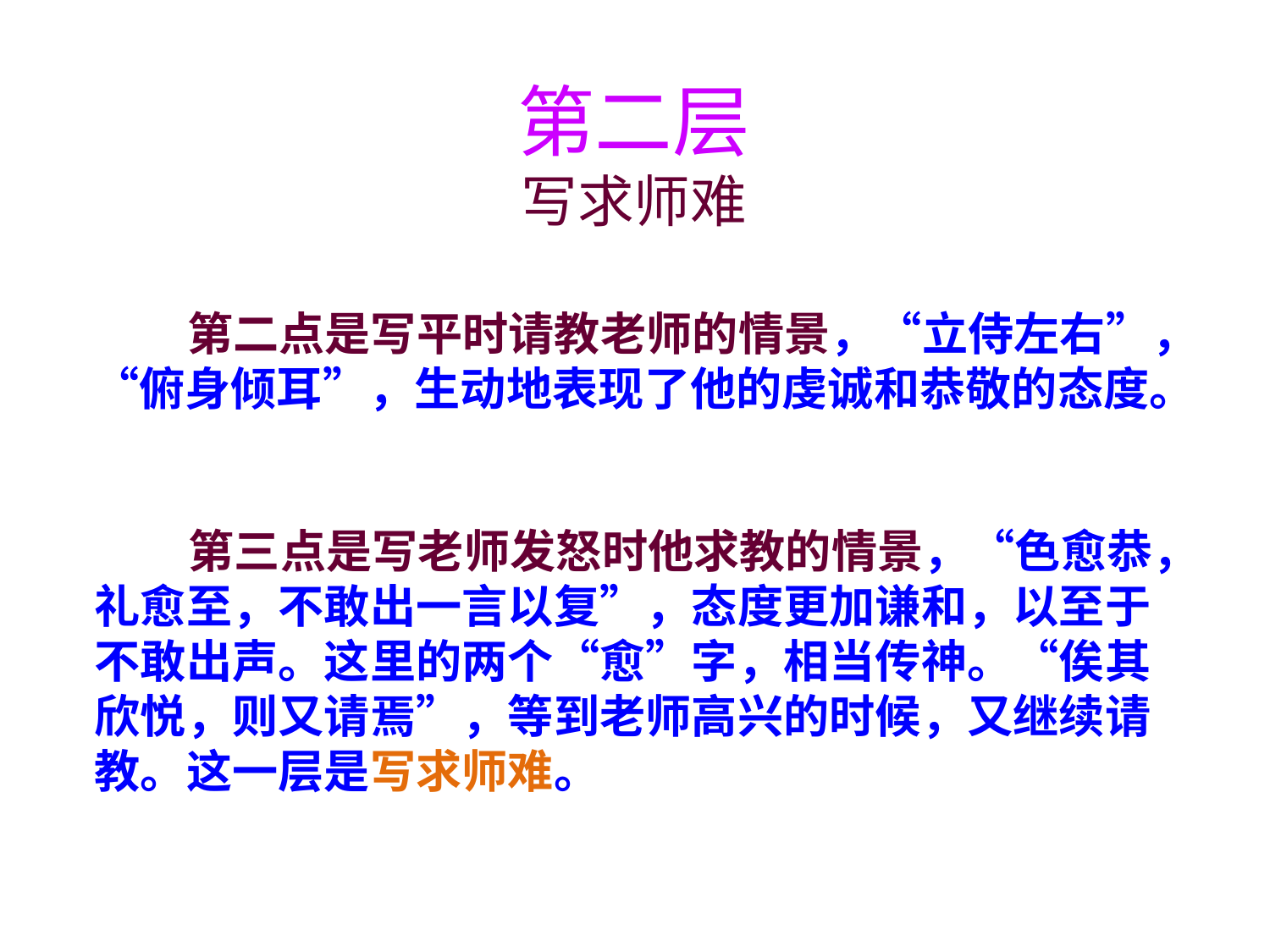

第二层
写求师难
        第二点是写平时请教老师的情景，“立侍左右”，“俯身倾耳”，生动地表现了他的虔诚和恭敬的态度。
        第三点是写老师发怒时他求教的情景，“色愈恭，礼愈至，不敢出一言以复”，态度更加谦和，以至于不敢出声。这里的两个“愈”字，相当传神。“俟其欣悦，则又请焉”，等到老师高兴的时候，又继续请教。这一层是写求师难。